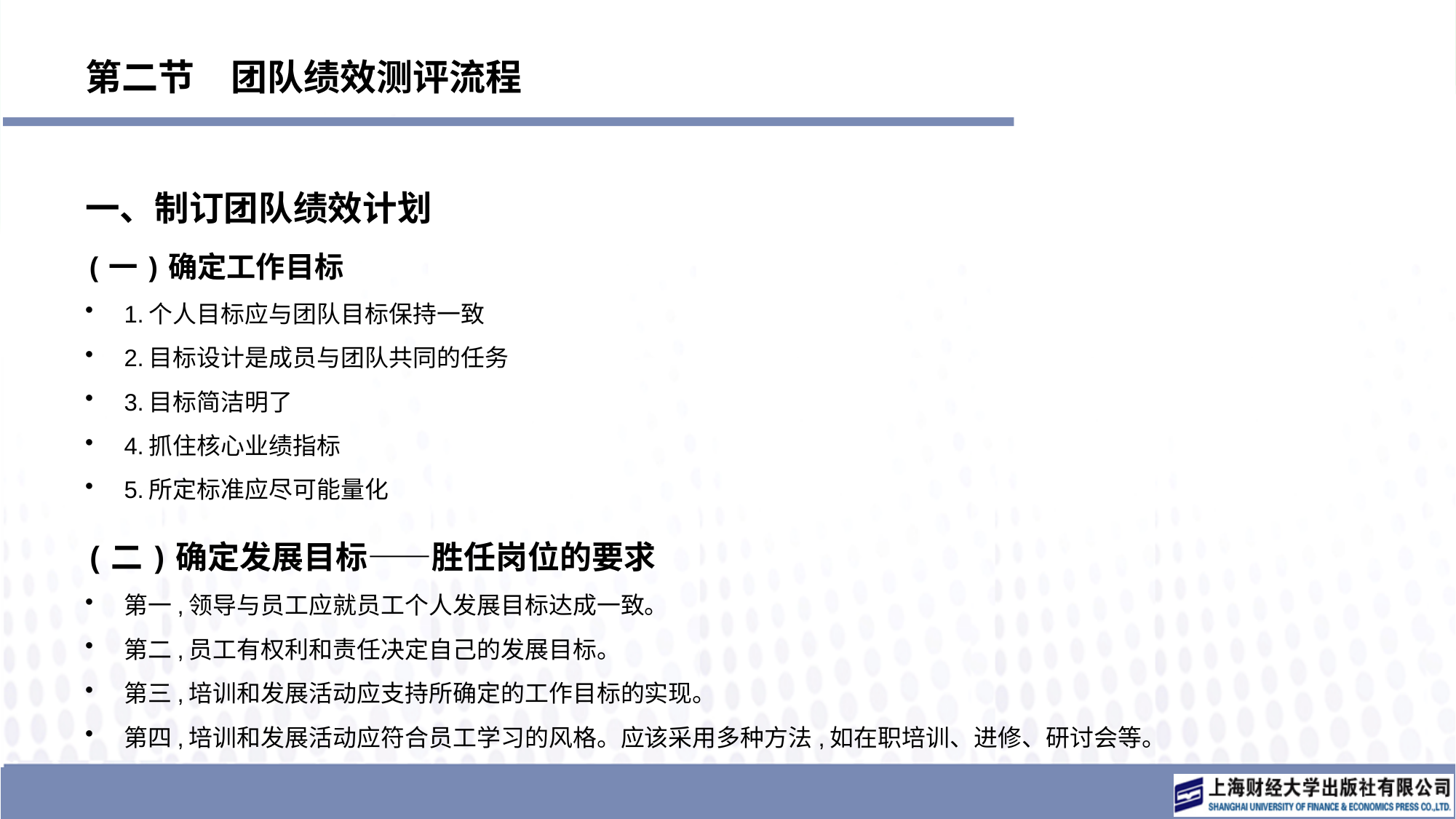

# 第二节　团队绩效测评流程
一、制订团队绩效计划
(一)确定工作目标
1.个人目标应与团队目标保持一致
2.目标设计是成员与团队共同的任务
3.目标简洁明了
4.抓住核心业绩指标
5.所定标准应尽可能量化
(二)确定发展目标——胜任岗位的要求
第一,领导与员工应就员工个人发展目标达成一致。
第二,员工有权利和责任决定自己的发展目标。
第三,培训和发展活动应支持所确定的工作目标的实现。
第四,培训和发展活动应符合员工学习的风格。应该采用多种方法,如在职培训、进修、研讨会等。